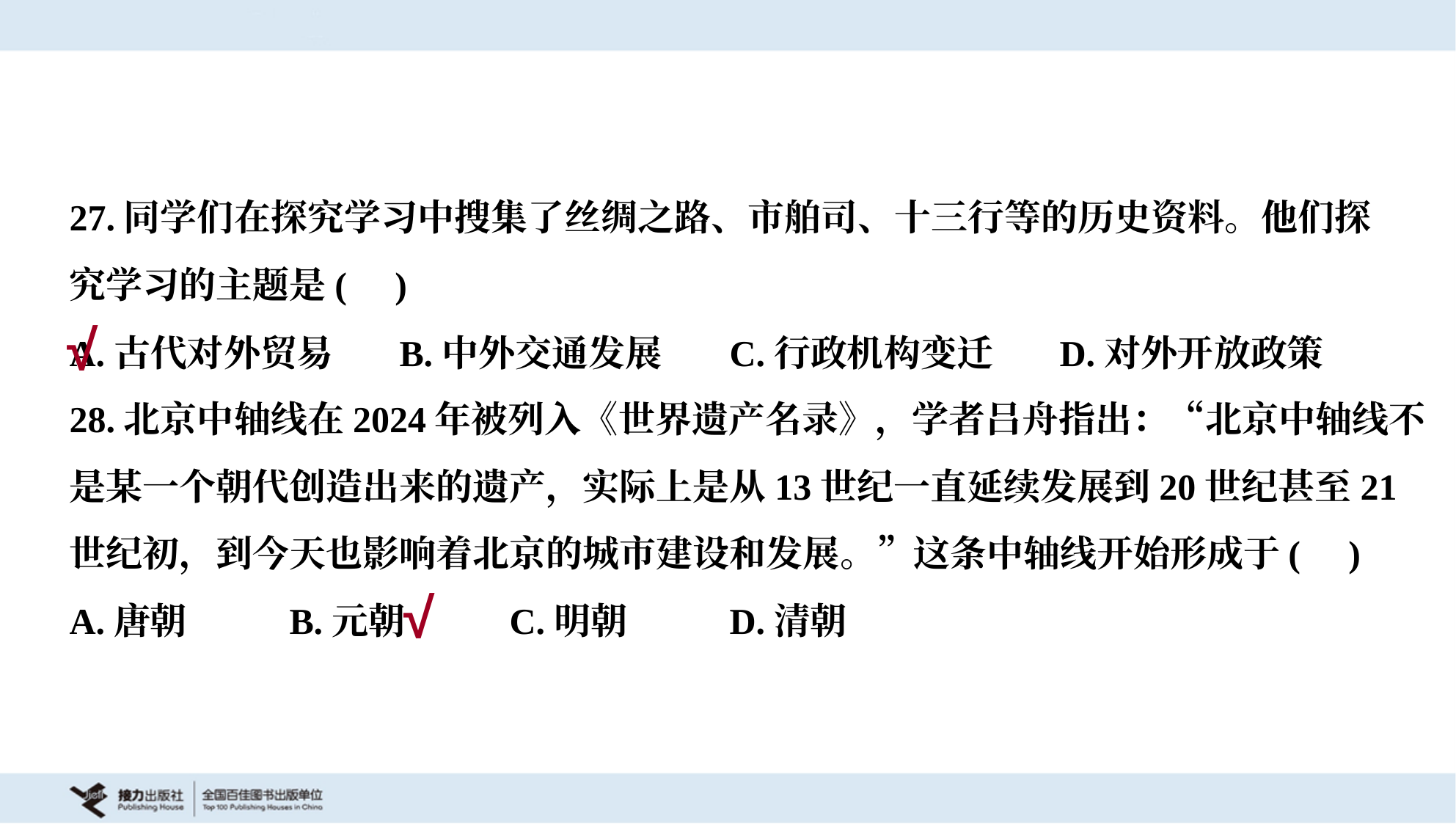

27.同学们在探究学习中搜集了丝绸之路、市舶司、十三行等的历史资料。他们探
究学习的主题是(     )
A.古代对外贸易	B.中外交通发展	C.行政机构变迁	D.对外开放政策
√
28.北京中轴线在2024年被列入《世界遗产名录》，学者吕舟指出：“北京中轴线不
是某一个朝代创造出来的遗产，实际上是从13世纪一直延续发展到20世纪甚至21
世纪初，到今天也影响着北京的城市建设和发展。”这条中轴线开始形成于(     )
A.唐朝	B.元朝	C.明朝	D.清朝
√